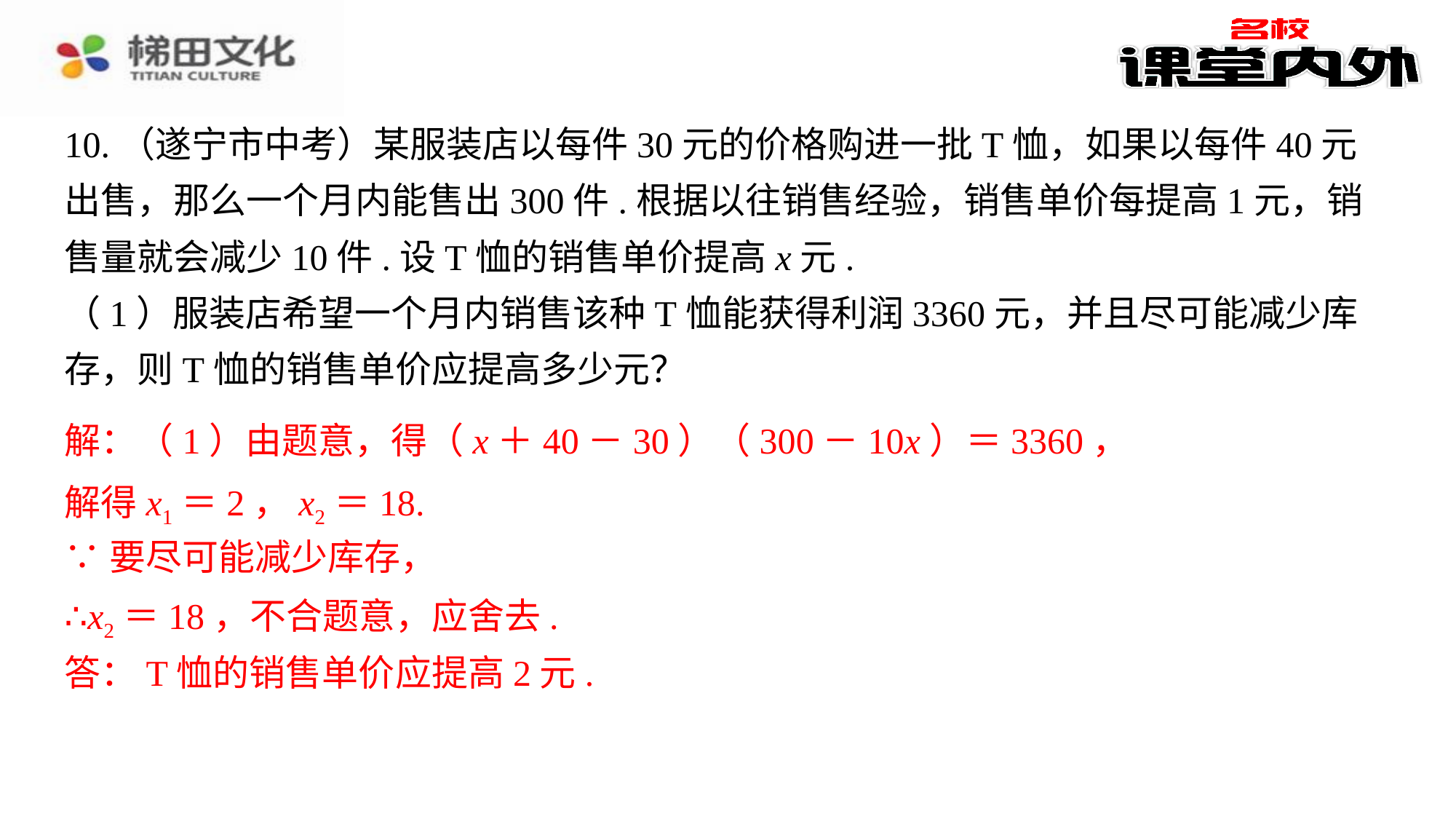

10.（遂宁市中考）某服装店以每件30元的价格购进一批T恤，如果以每件40元出售，那么一个月内能售出300件.根据以往销售经验，销售单价每提高1元，销售量就会减少10件.设T恤的销售单价提高x元.
（1）服装店希望一个月内销售该种T恤能获得利润3360元，并且尽可能减少库存，则T恤的销售单价应提高多少元？解：（1）由题意，得（x＋40－30）（300－
解：（1）由题意，得（x＋40－30）（300－10x）＝3360，
解得x1＝2，x2＝18.
解得x1＝2，x2＝18.⁠
∵要尽可能减少库存，⁠
∴x2＝18，不合题意，应舍去.⁠
∵要尽可能减少库存，
∴x2＝18，不合题意，应舍去.
答：T恤的销售单价应提高2元.
答：T恤的销售单价应提高2元.⁠